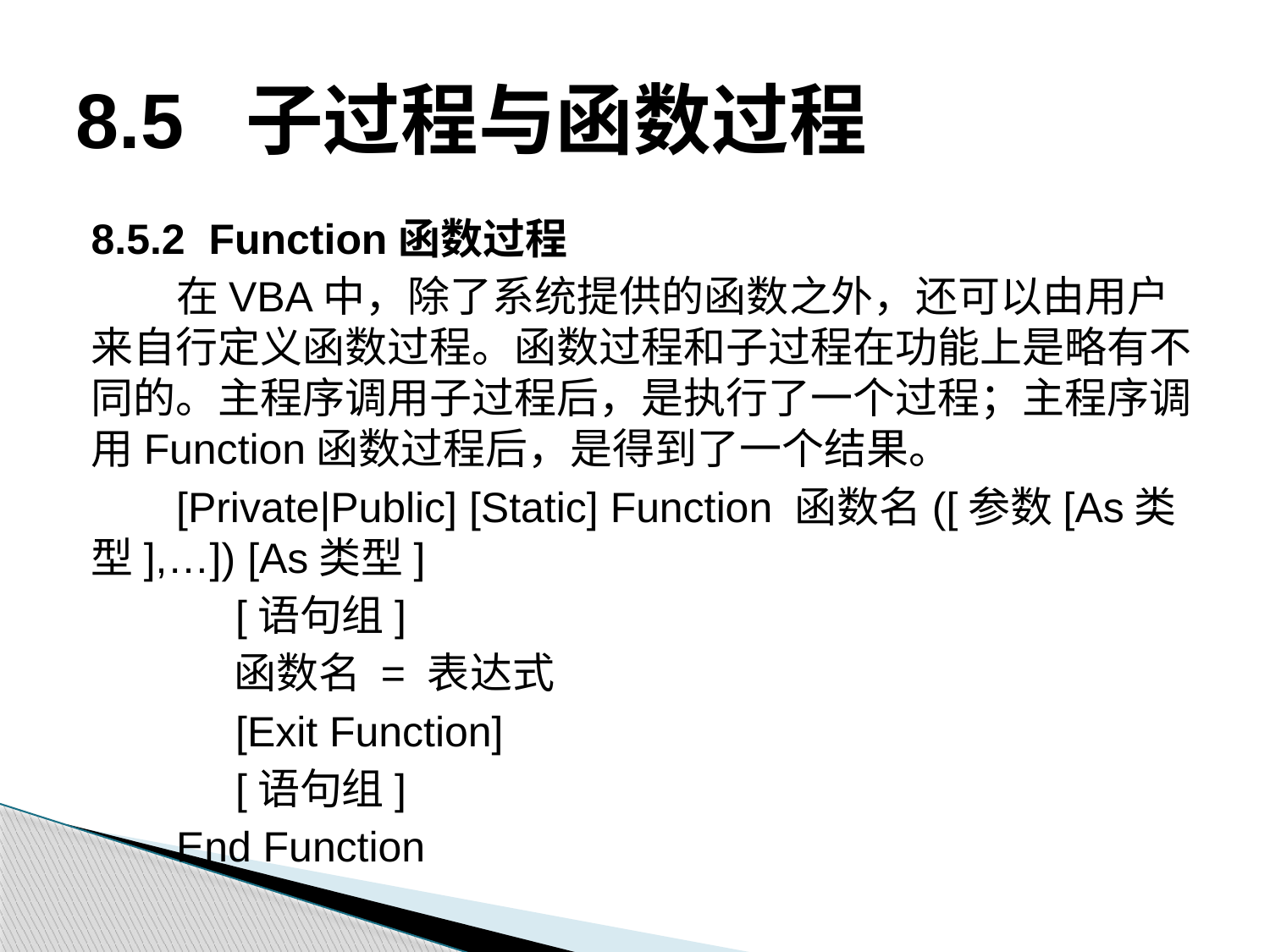

# 8.5  子过程与函数过程
8.5.2  Function函数过程
在VBA中，除了系统提供的函数之外，还可以由用户来自行定义函数过程。函数过程和子过程在功能上是略有不同的。主程序调用子过程后，是执行了一个过程；主程序调用Function函数过程后，是得到了一个结果。
[Private|Public] [Static] Function 函数名([参数[As类型],…]) [As类型]
     [语句组]
     函数名 = 表达式
     [Exit Function]
     [语句组]
End Function